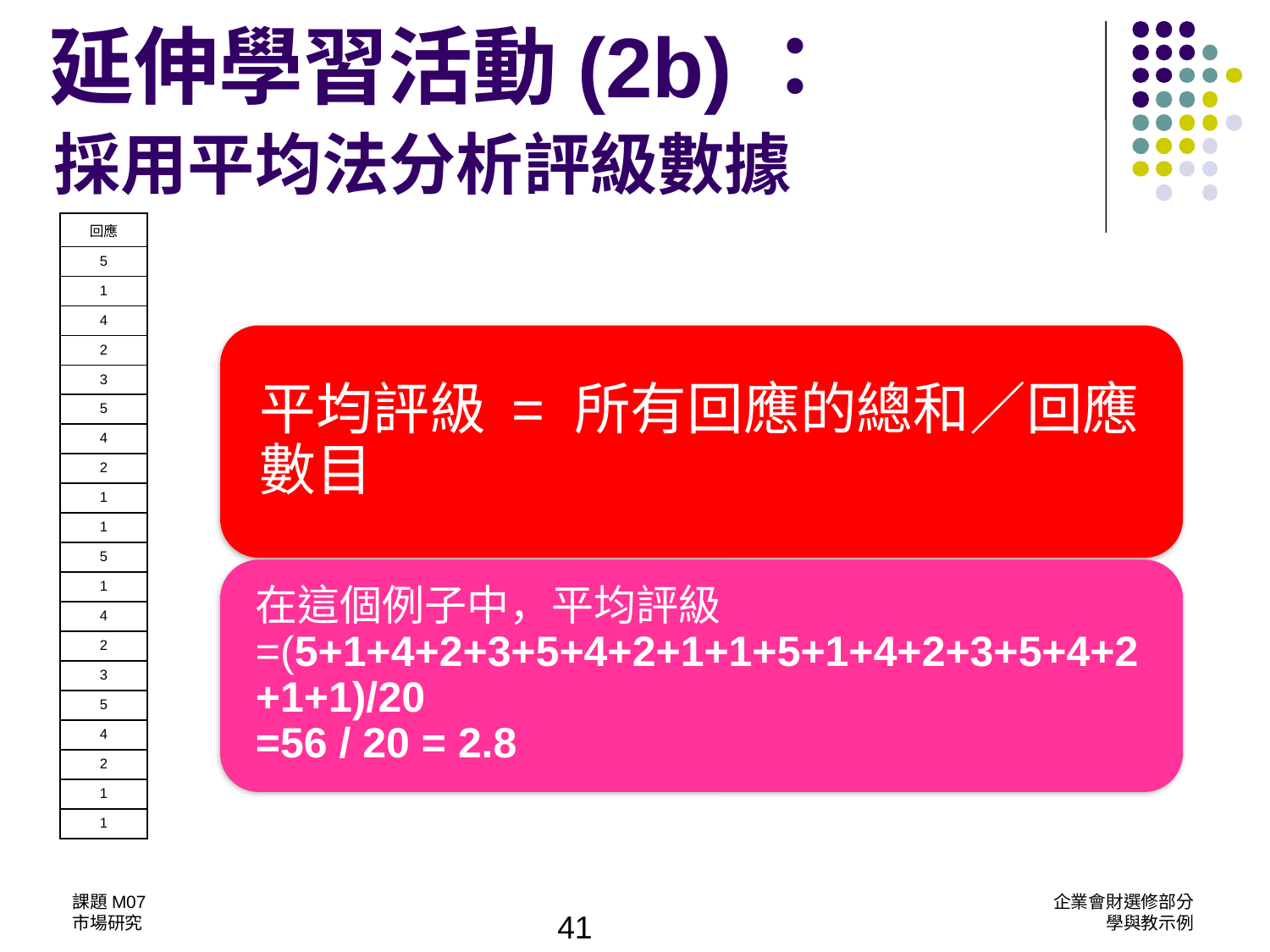

延伸學習活動(2b)：
採用平均法分析評級數據
| 回應 |
| --- |
| 5 |
| 1 |
| 4 |
| 2 |
| 3 |
| 5 |
| 4 |
| 2 |
| 1 |
| 1 |
| 5 |
| 1 |
| 4 |
| 2 |
| 3 |
| 5 |
| 4 |
| 2 |
| 1 |
| 1 |
平均評級 = 所有回應的總和／回應數目
在這個例子中，平均評級 =(5+1+4+2+3+5+4+2+1+1+5+1+4+2+3+5+4+2+1+1)/20
=56 / 20 = 2.8